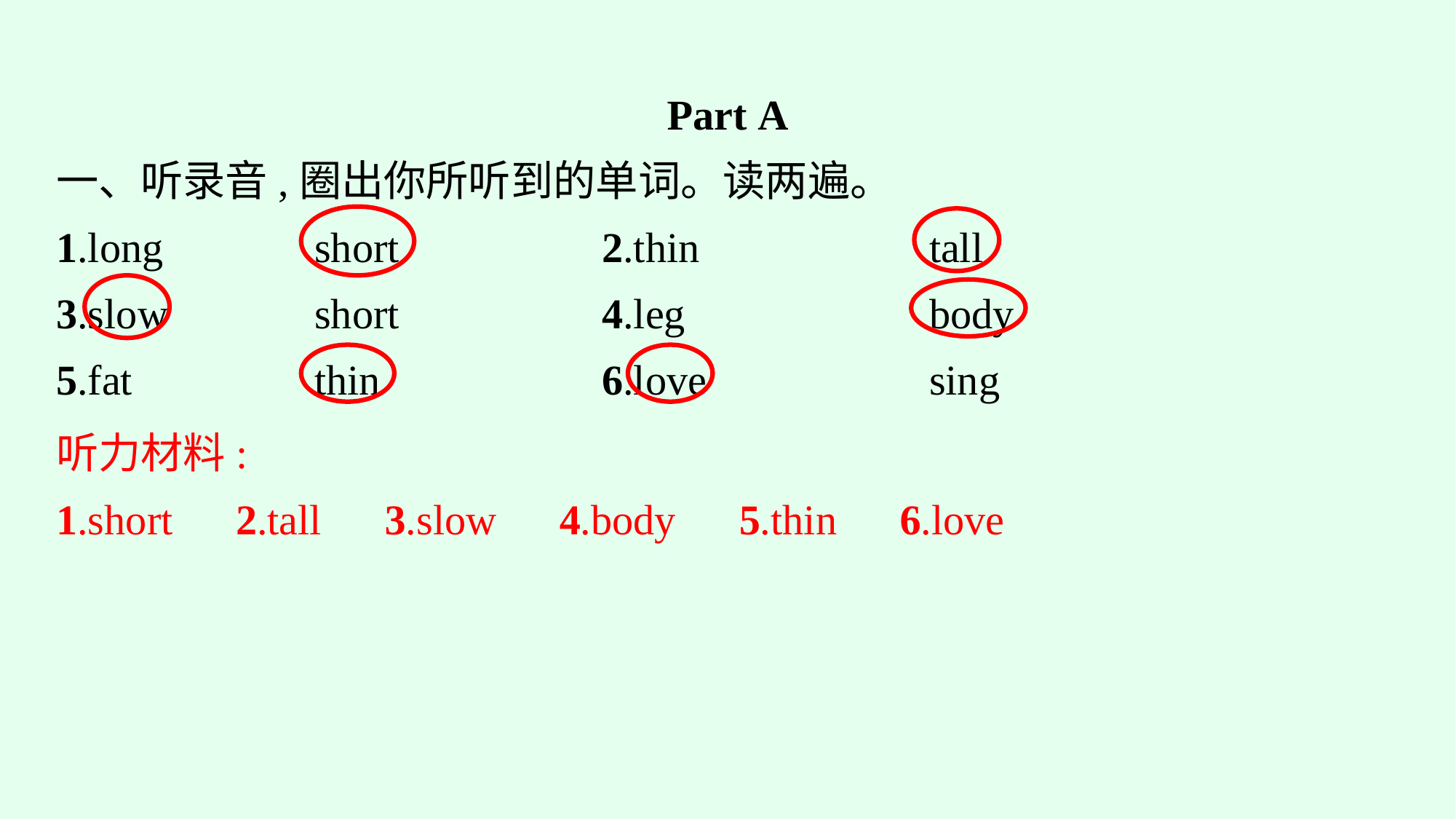

Part A
一、听录音,圈出你所听到的单词。读两遍。
1.long　　	short　　　　	2.thin　　　	tall
3.slow		short			4.leg			body
5.fat		thin			6.love			sing

听力材料:
1.short　2.tall　3.slow　4.body　5.thin　6.love